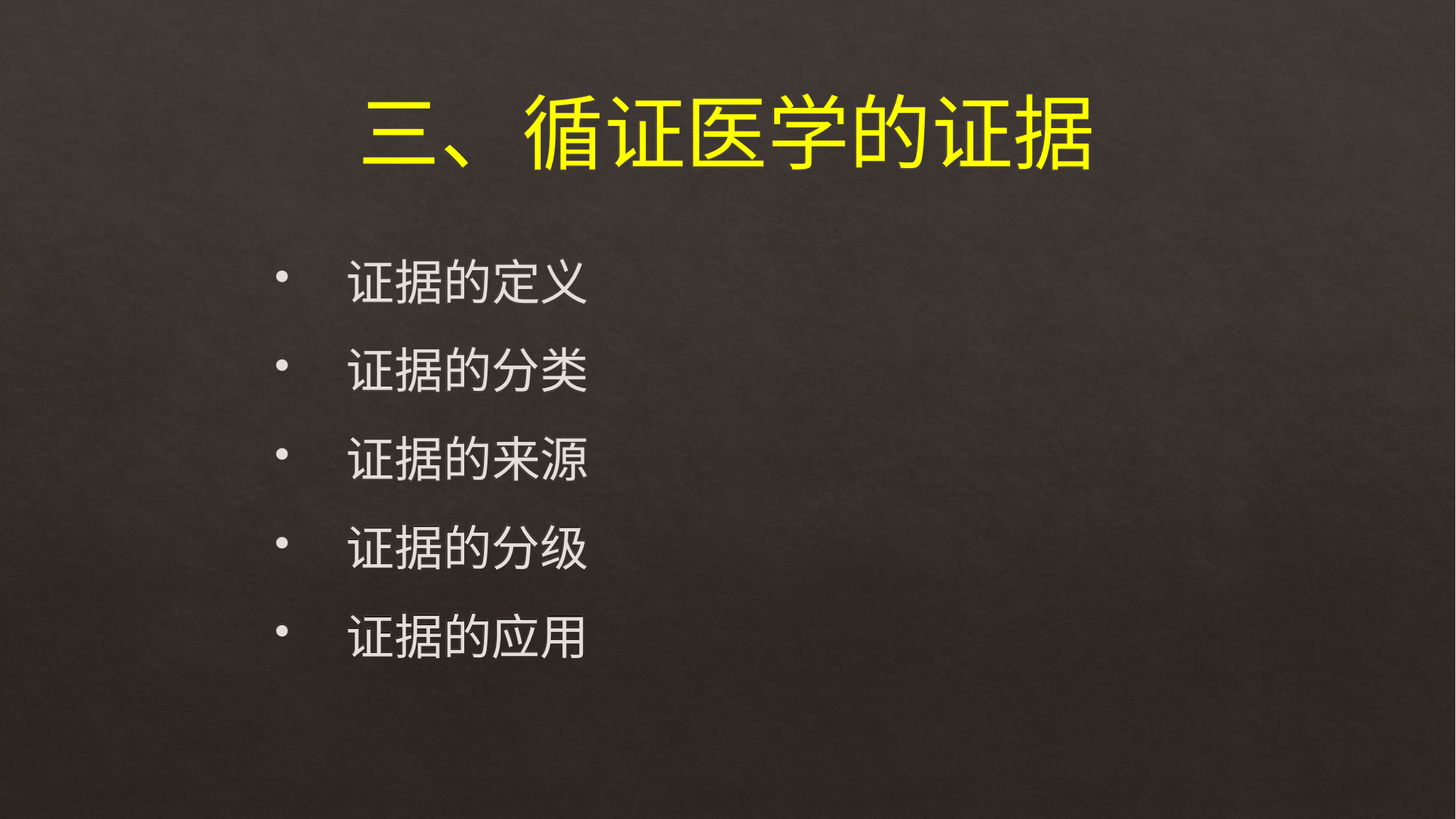

# 三、循证医学的证据
  证据的定义
  证据的分类
  证据的来源
  证据的分级
  证据的应用